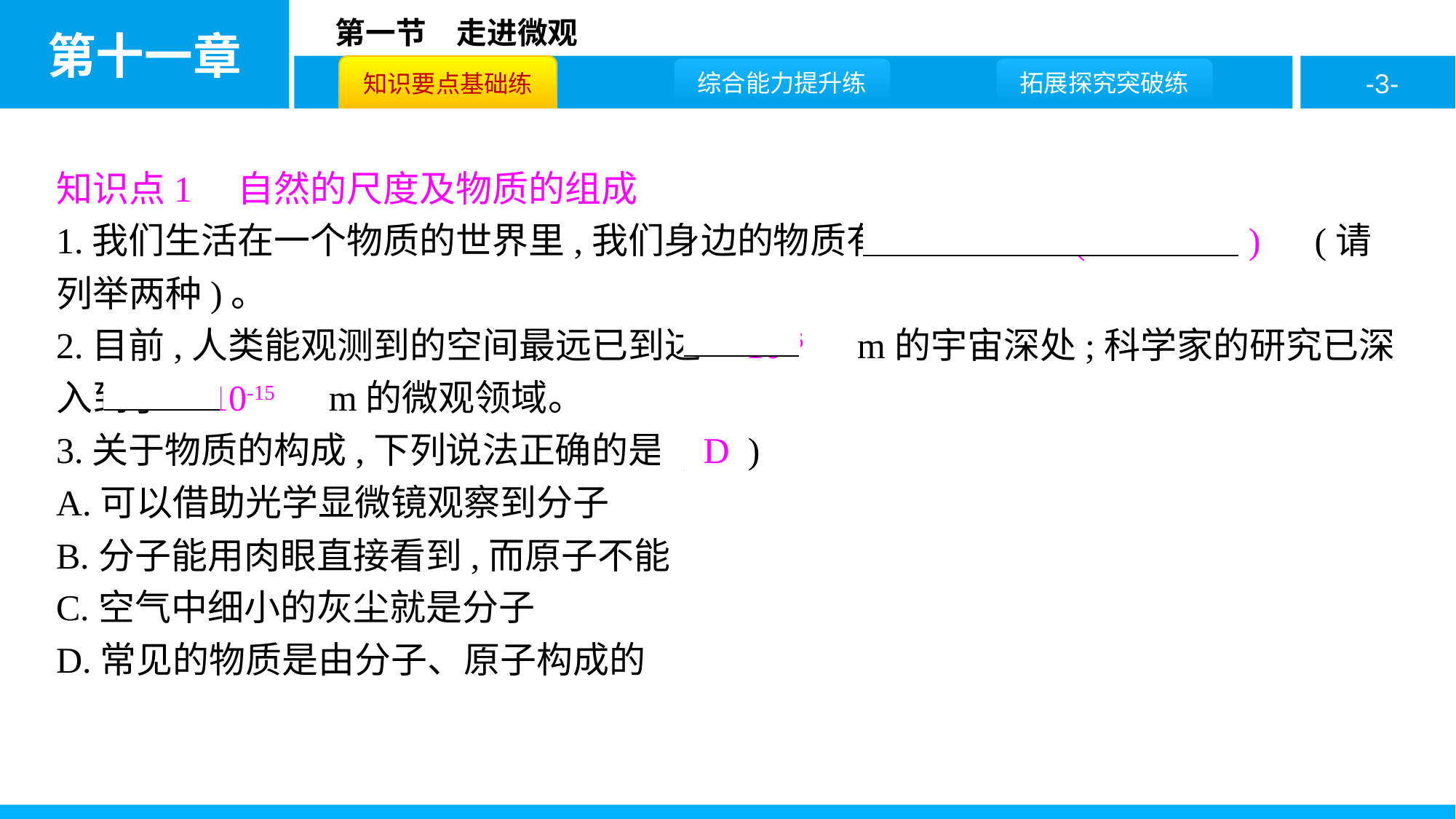

知识点1　自然的尺度及物质的组成
1.我们生活在一个物质的世界里,我们身边的物质有　水、空气(合理即可)　(请列举两种)。
2.目前,人类能观测到的空间最远已到达　1026　m的宇宙深处;科学家的研究已深入到了　10-15　m的微观领域。
3.关于物质的构成,下列说法正确的是(  D  )
A.可以借助光学显微镜观察到分子
B.分子能用肉眼直接看到,而原子不能
C.空气中细小的灰尘就是分子
D.常见的物质是由分子、原子构成的